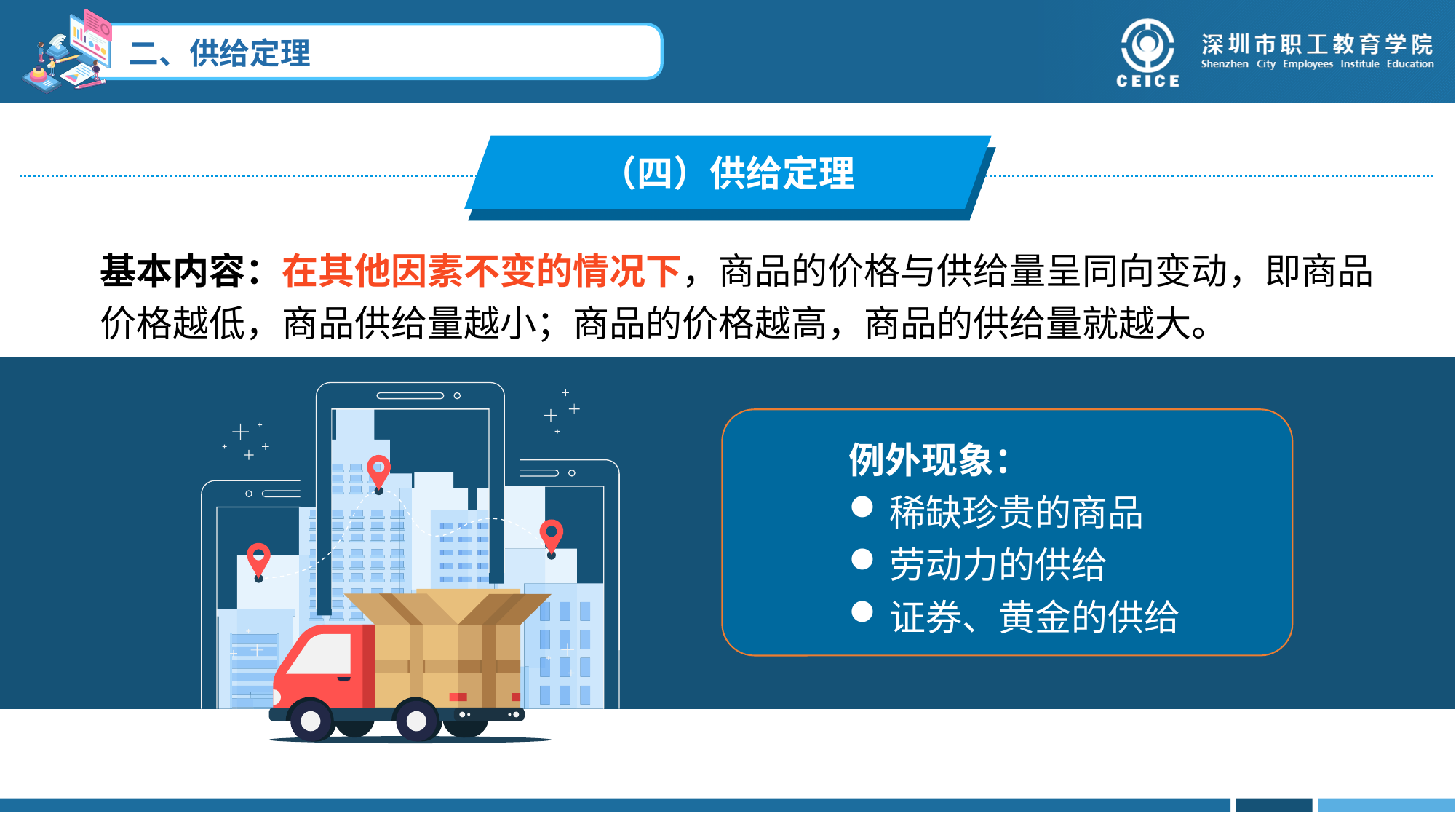

（四）供给定理
基本内容：在其他因素不变的情况下，商品的价格与供给量呈同向变动，即商品价格越低，商品供给量越小；商品的价格越高，商品的供给量就越大。

例外现象：
稀缺珍贵的商品
劳动力的供给
证券、黄金的供给